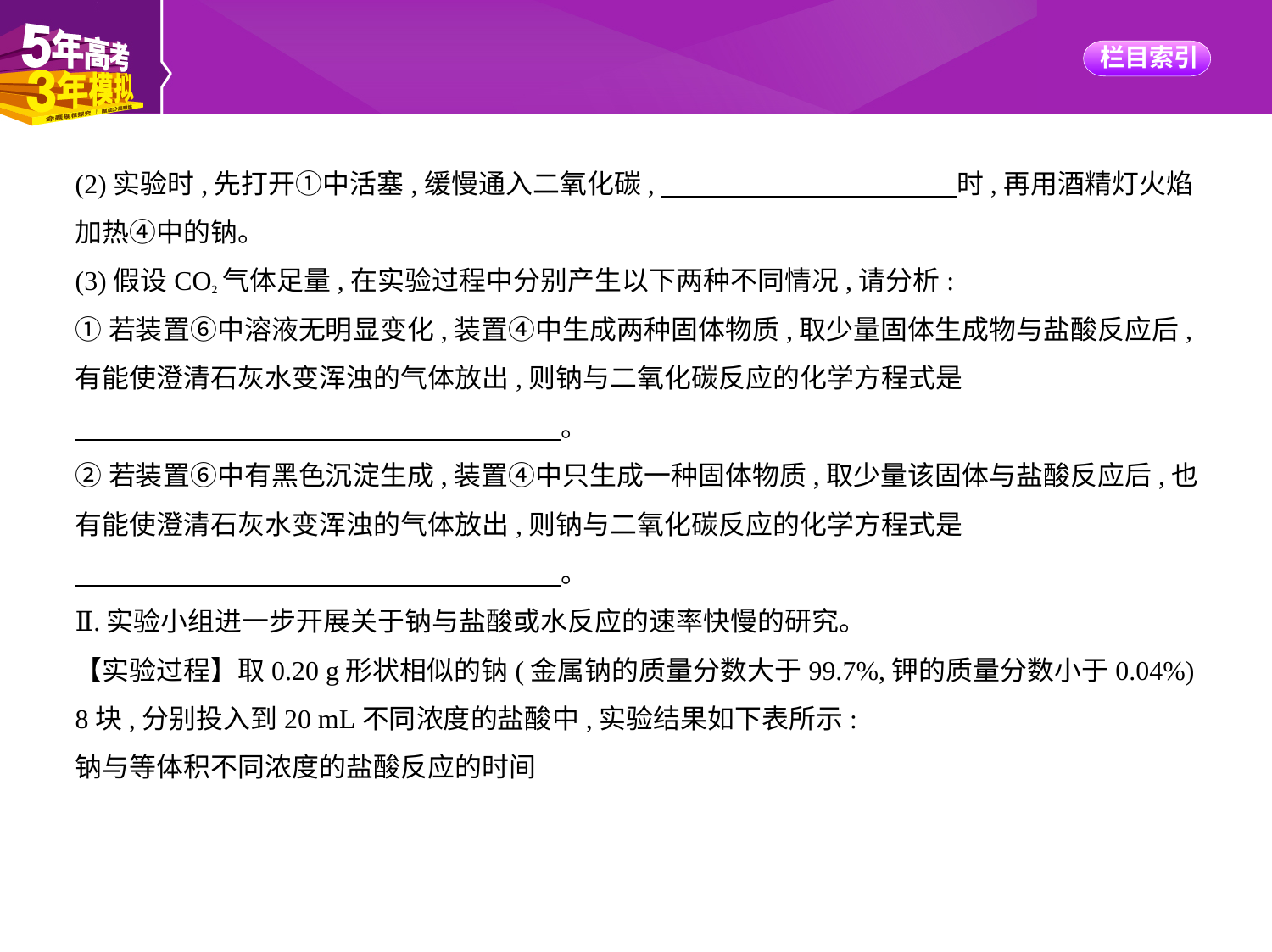

(2)实验时,先打开①中活塞,缓慢通入二氧化碳,　　　　　　　　　　    时,再用酒精灯火焰
加热④中的钠。
(3)假设CO2气体足量,在实验过程中分别产生以下两种不同情况,请分析:
①若装置⑥中溶液无明显变化,装置④中生成两种固体物质,取少量固体生成物与盐酸反应后,
有能使澄清石灰水变浑浊的气体放出,则钠与二氧化碳反应的化学方程式是
　　　　　　　　　　　　　　　　　    。
②若装置⑥中有黑色沉淀生成,装置④中只生成一种固体物质,取少量该固体与盐酸反应后,也
有能使澄清石灰水变浑浊的气体放出,则钠与二氧化碳反应的化学方程式是
　　　　　　　　　　　　　　　　　    。
Ⅱ.实验小组进一步开展关于钠与盐酸或水反应的速率快慢的研究。
【实验过程】取0.20 g形状相似的钠(金属钠的质量分数大于99.7%,钾的质量分数小于0.04%)
8块,分别投入到20 mL不同浓度的盐酸中,实验结果如下表所示:
钠与等体积不同浓度的盐酸反应的时间